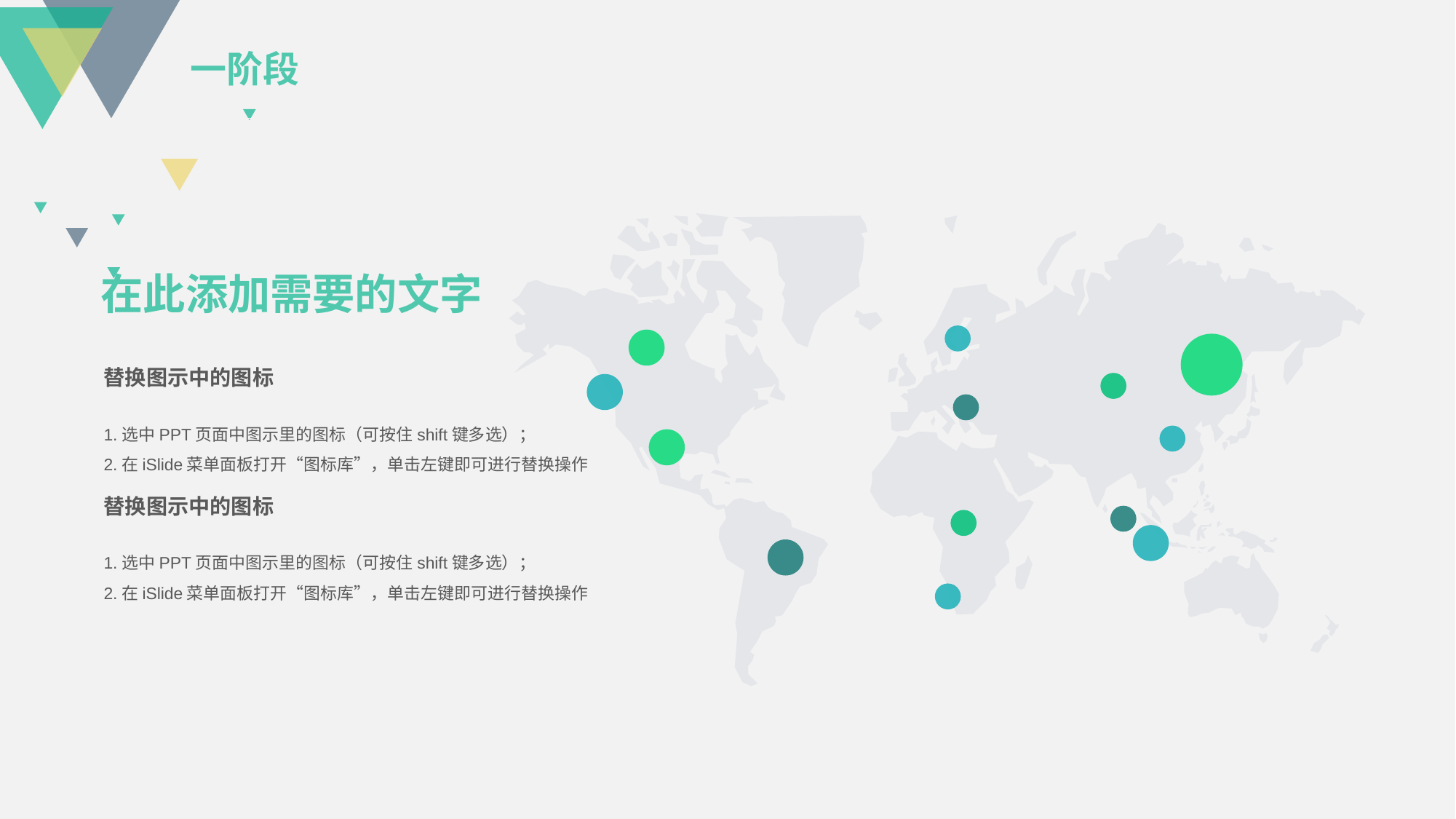

一阶段

在此添加需要的文字
替换图示中的图标
1.选中PPT页面中图示里的图标（可按住shift键多选）；
2.在iSlide菜单面板打开“图标库”，单击左键即可进行替换操作
替换图示中的图标
1.选中PPT页面中图示里的图标（可按住shift键多选）；
2.在iSlide菜单面板打开“图标库”，单击左键即可进行替换操作